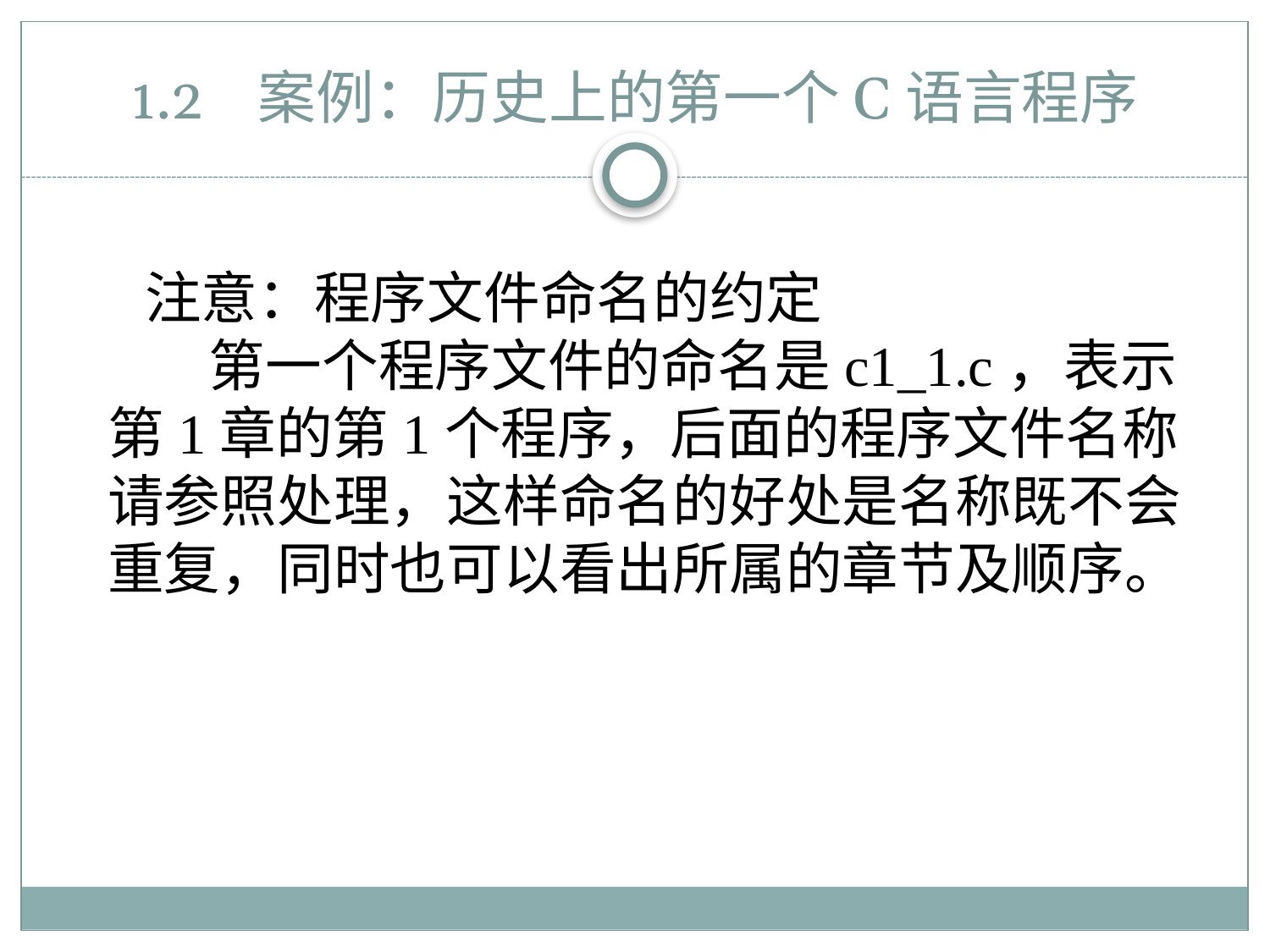

# 1.2	案例：历史上的第一个C语言程序
注意：程序文件命名的约定
    第一个程序文件的命名是c1_1.c，表示第1章的第1个程序，后面的程序文件名称请参照处理，这样命名的好处是名称既不会重复，同时也可以看出所属的章节及顺序。